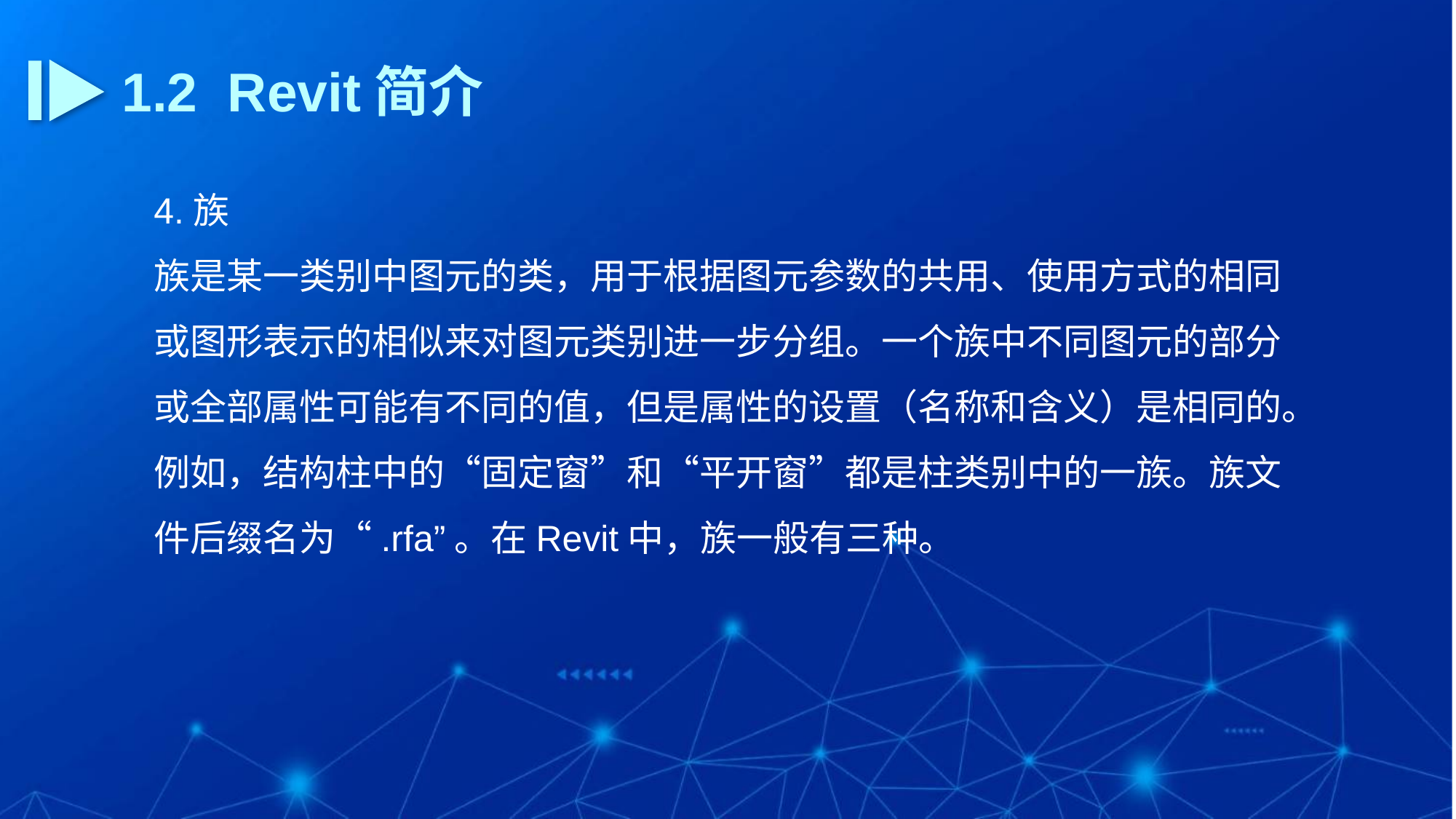

1.2  Revit简介

4.族
族是某一类别中图元的类，用于根据图元参数的共用、使用方式的相同或图形表示的相似来对图元类别进一步分组。一个族中不同图元的部分或全部属性可能有不同的值，但是属性的设置（名称和含义）是相同的。例如，结构柱中的“固定窗”和“平开窗”都是柱类别中的一族。族文件后缀名为“.rfa”。在Revit中，族一般有三种。